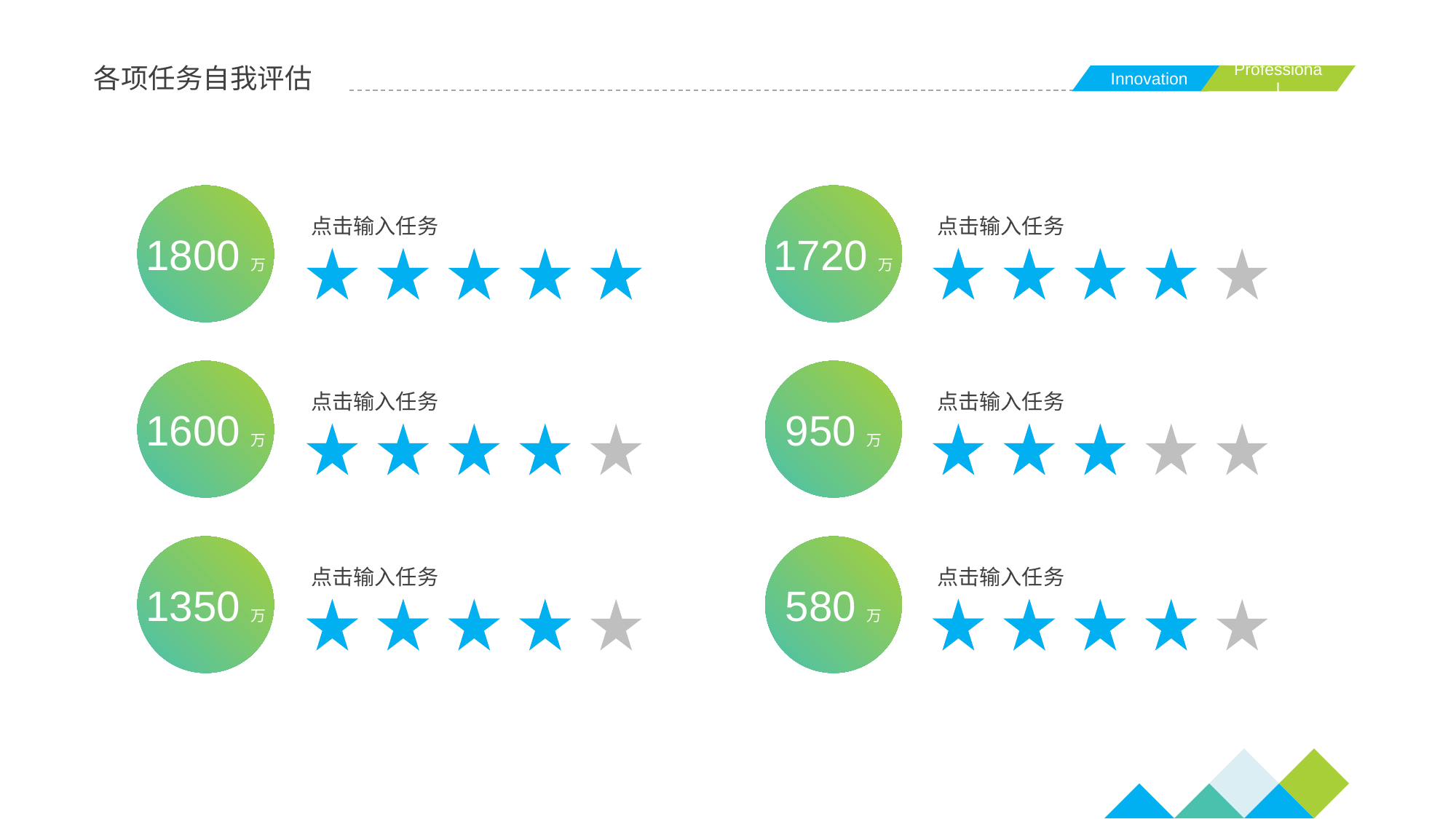

各项任务自我评估

点击输入任务
点击输入任务
1800万
1720万

点击输入任务
点击输入任务
1600万
950万

点击输入任务
点击输入任务
1350万
580万